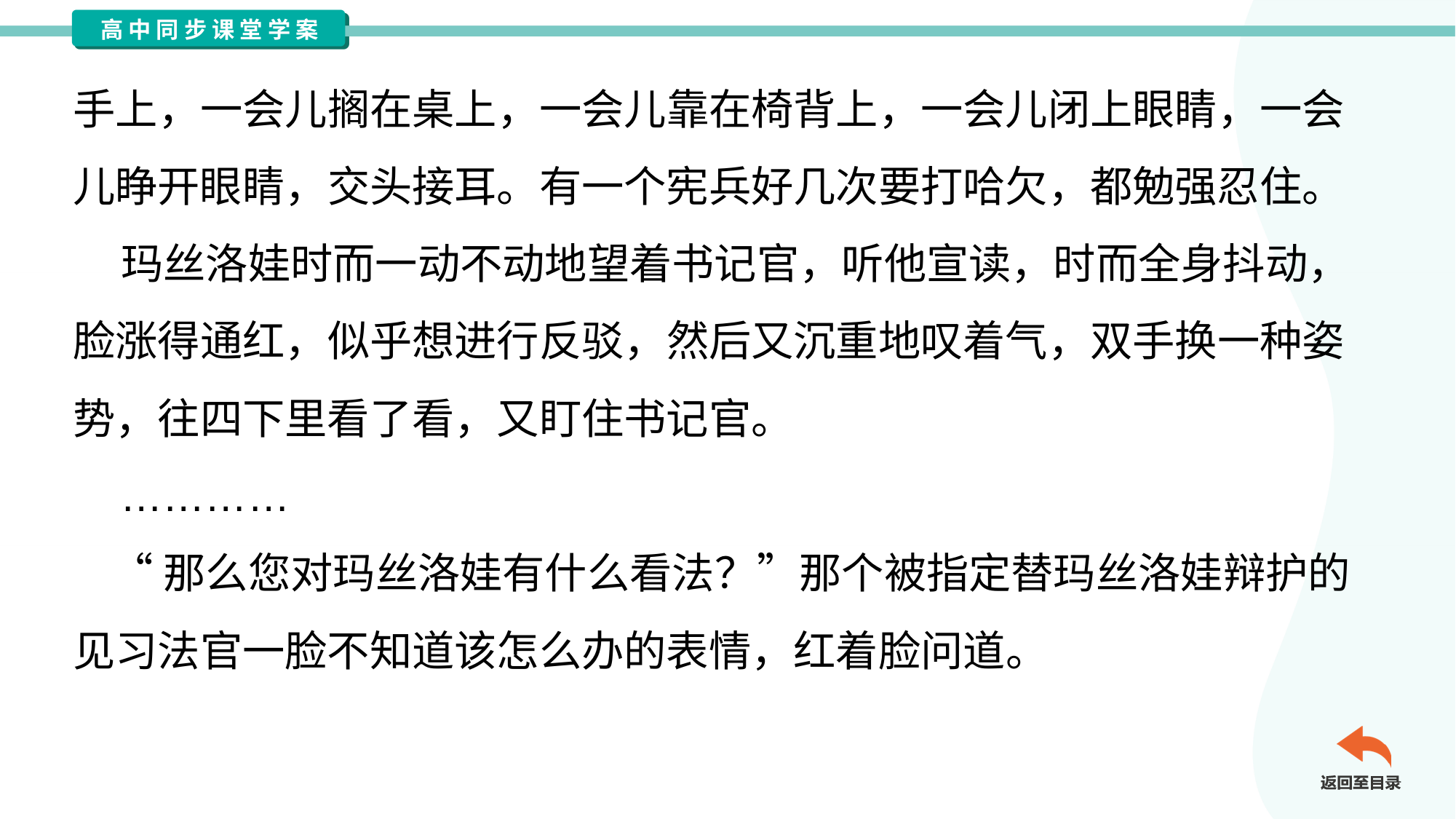

手上，一会儿搁在桌上，一会儿靠在椅背上，一会儿闭上眼睛，一会
儿睁开眼睛，交头接耳。有一个宪兵好几次要打哈欠，都勉强忍住。
    玛丝洛娃时而一动不动地望着书记官，听他宣读，时而全身抖动，
脸涨得通红，似乎想进行反驳，然后又沉重地叹着气，双手换一种姿
势，往四下里看了看，又盯住书记官。
    …………
    “那么您对玛丝洛娃有什么看法？”那个被指定替玛丝洛娃辩护的
见习法官一脸不知道该怎么办的表情，红着脸问道。